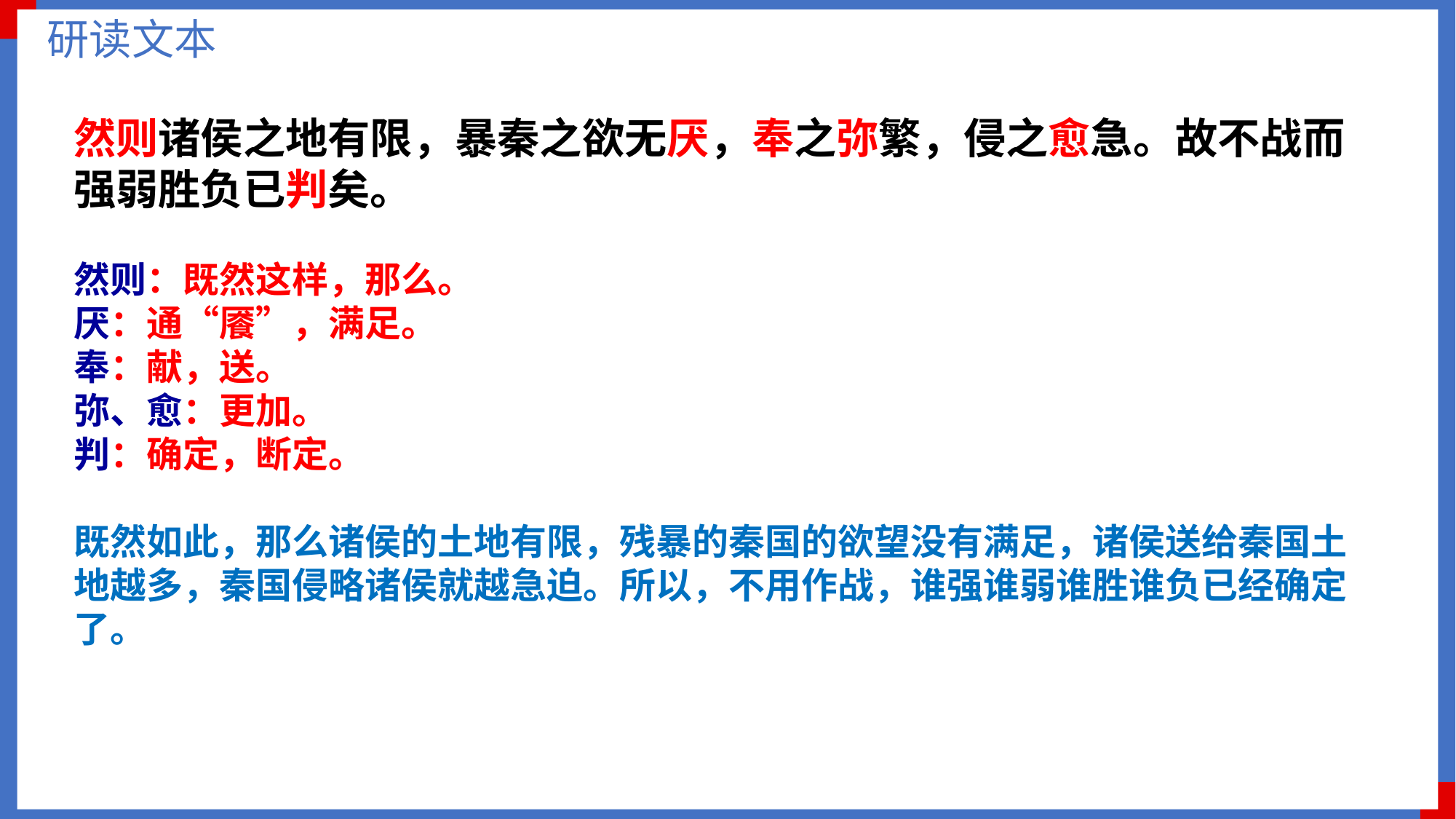

研读文本
然则诸侯之地有限，暴秦之欲无厌，奉之弥繁，侵之愈急。故不战而强弱胜负已判矣。

然则：既然这样，那么。
厌：通“餍”，满足。
奉：献，送。
弥、愈：更加。
判：确定，断定。

既然如此，那么诸侯的土地有限，残暴的秦国的欲望没有满足，诸侯送给秦国土地越多，秦国侵略诸侯就越急迫。所以，不用作战，谁强谁弱谁胜谁负已经确定了。